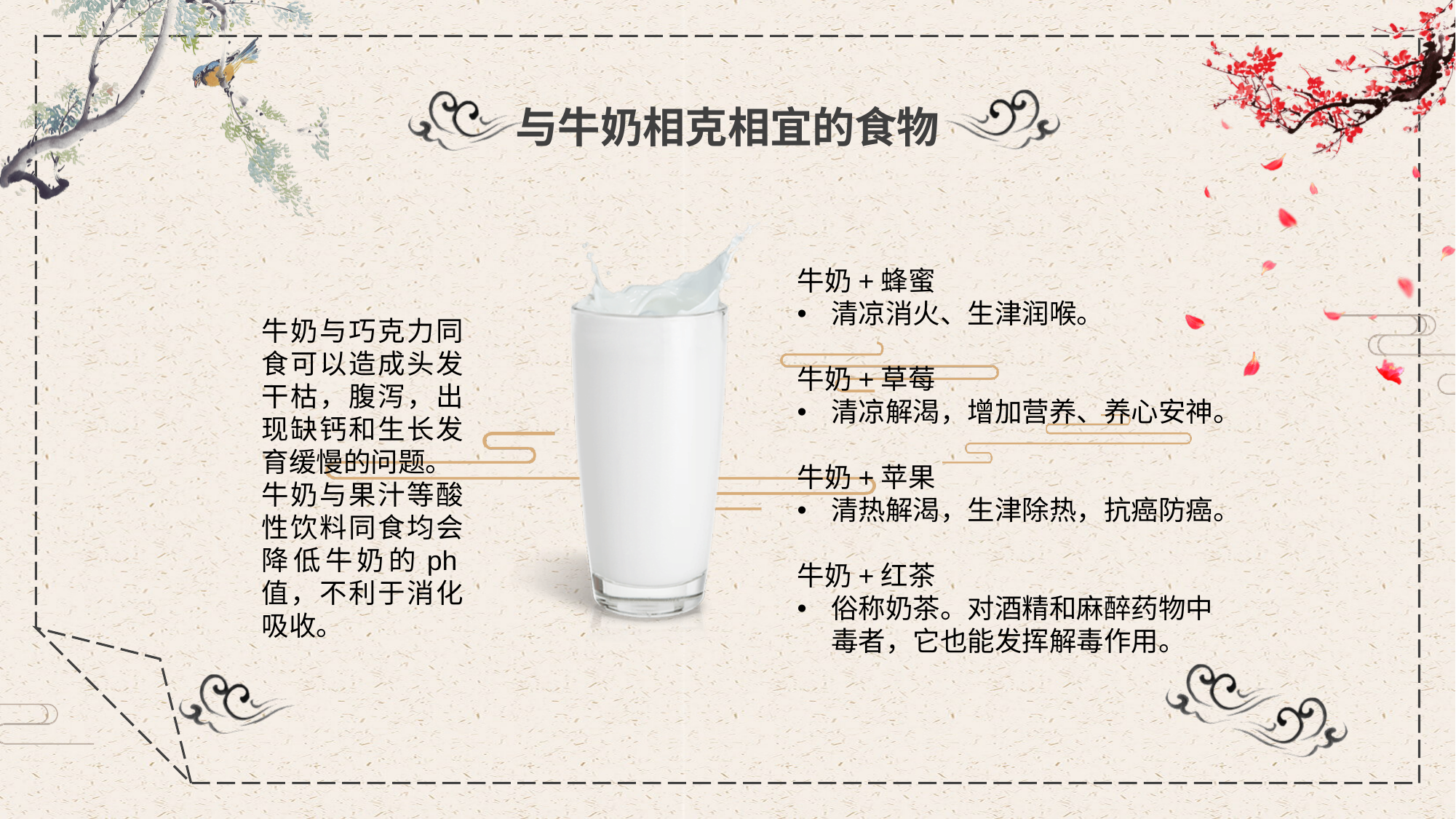

与牛奶相克相宜的食物

牛奶+蜂蜜
清凉消火、生津润喉。

牛奶+草莓
清凉解渴，增加营养、养心安神。

牛奶+苹果
清热解渴，生津除热，抗癌防癌。

牛奶+红茶
俗称奶茶。对酒精和麻醉药物中毒者，它也能发挥解毒作用。
牛奶与巧克力同食可以造成头发干枯，腹泻，出现缺钙和生长发育缓慢的问题。
牛奶与果汁等酸性饮料同食均会降低牛奶的ph值，不利于消化吸收。